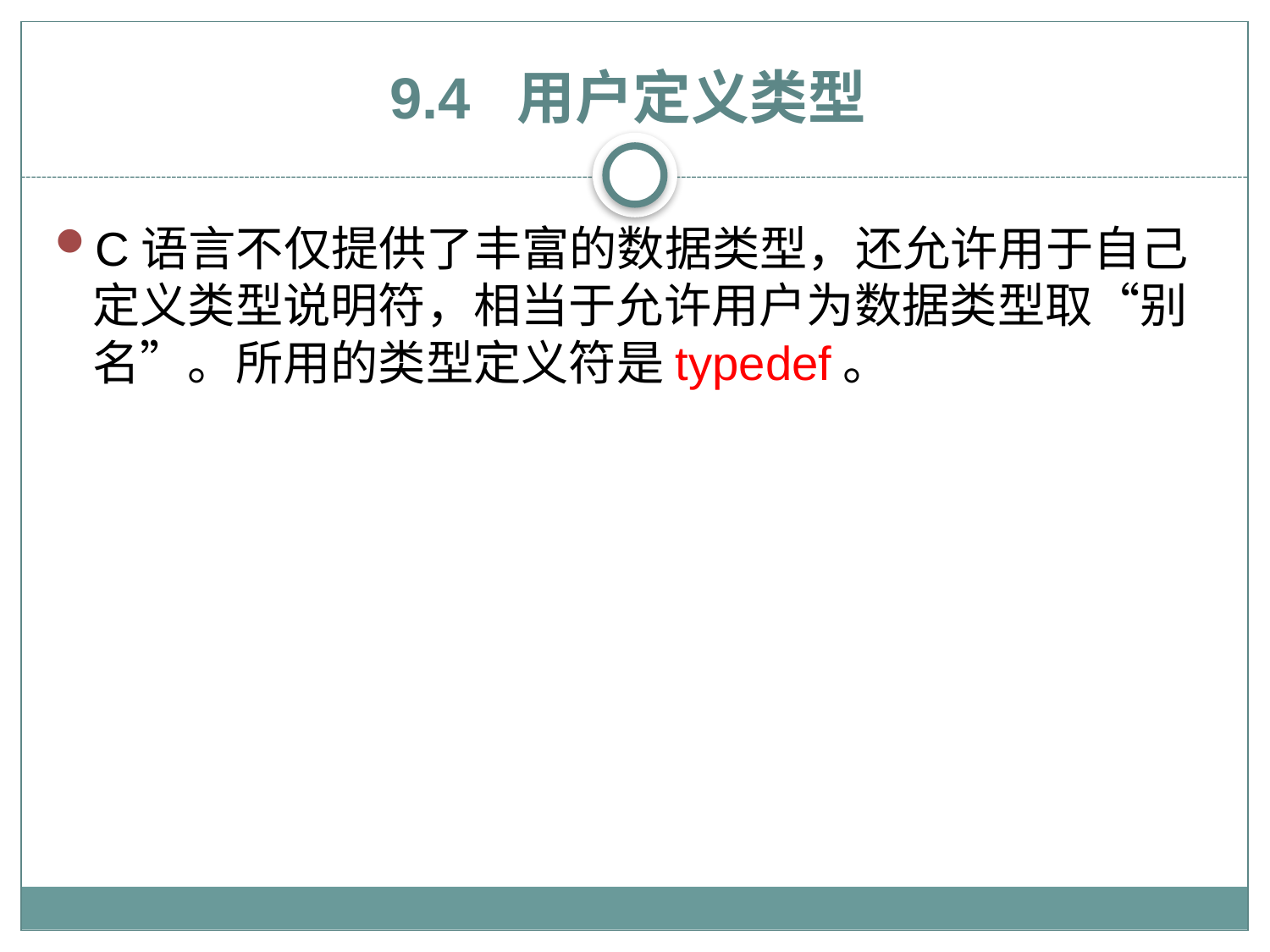

# 9.4  用户定义类型
C语言不仅提供了丰富的数据类型，还允许用于自己定义类型说明符，相当于允许用户为数据类型取“别名”。所用的类型定义符是typedef。